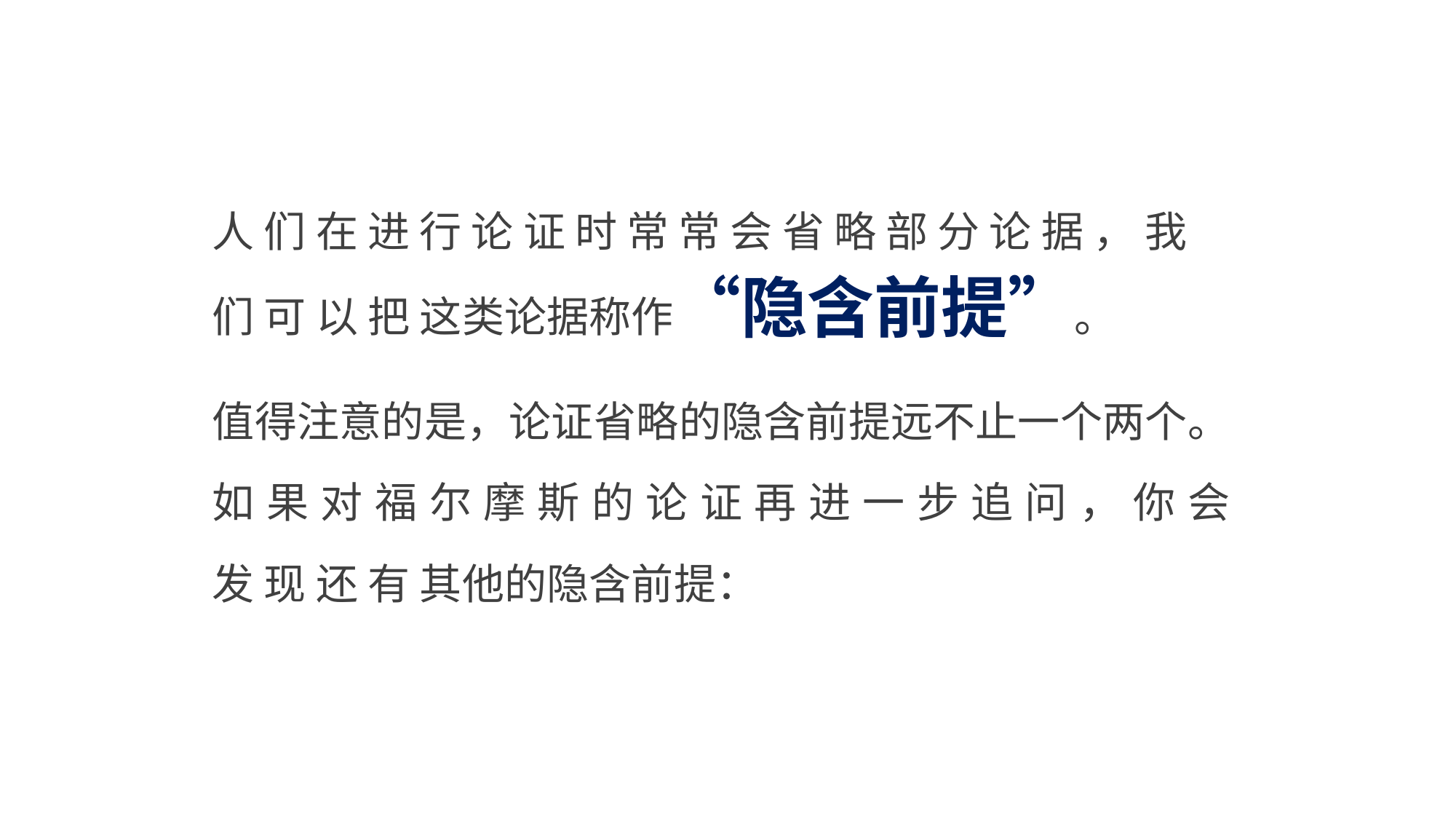

人 们 在 进 行 论 证 时 常 常 会 省 略 部 分 论 据 ， 我 们 可 以 把 这类论据称作“隐含前提”。
值得注意的是，论证省略的隐含前提远不止一个两个。 如 果 对 福 尔 摩 斯 的 论 证 再 进 一 步 追 问 ， 你 会 发 现 还 有 其他的隐含前提：